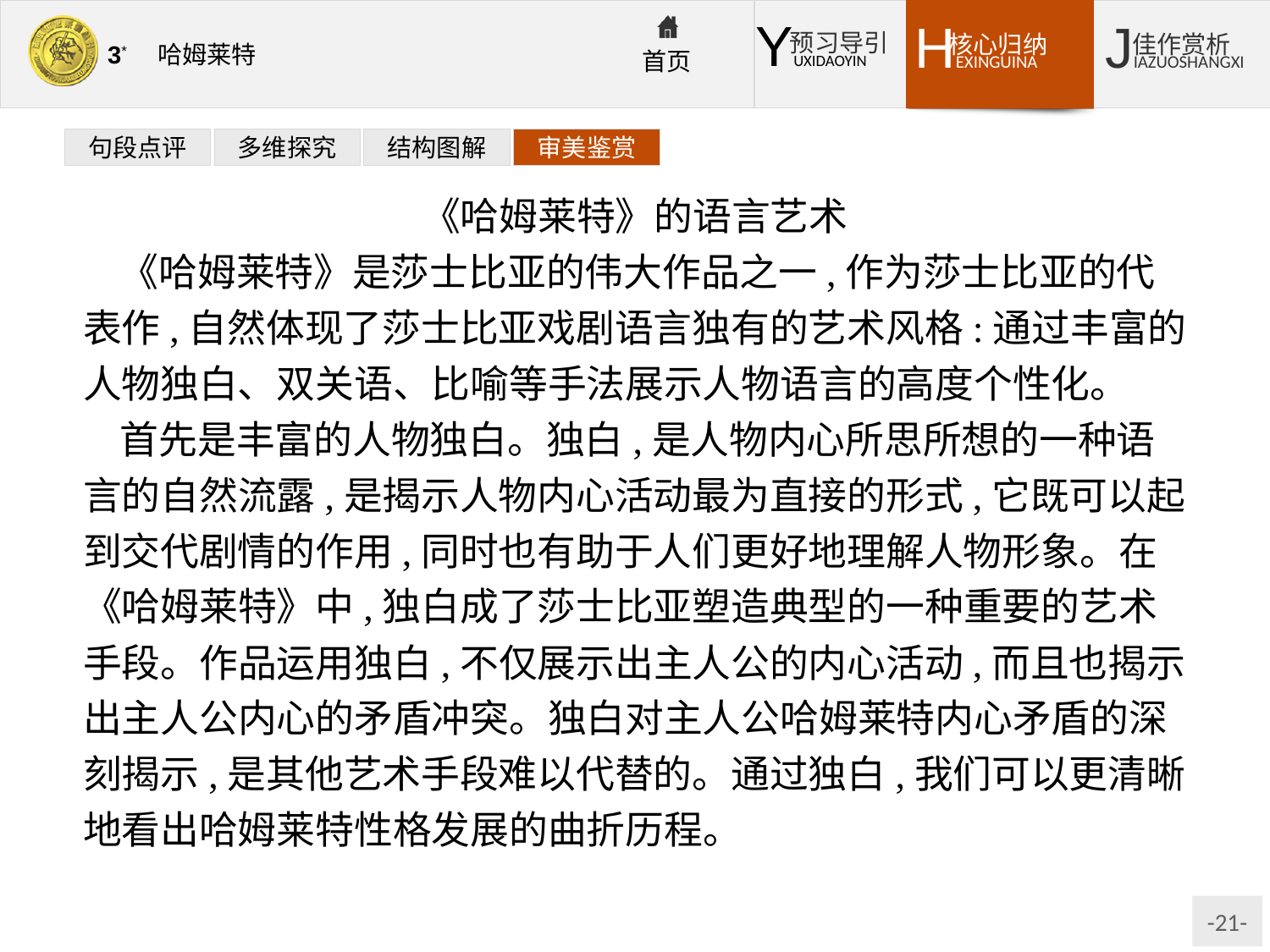

句段点评
多维探究
结构图解
审美鉴赏
《哈姆莱特》的语言艺术
《哈姆莱特》是莎士比亚的伟大作品之一,作为莎士比亚的代表作,自然体现了莎士比亚戏剧语言独有的艺术风格:通过丰富的人物独白、双关语、比喻等手法展示人物语言的高度个性化。
首先是丰富的人物独白。独白,是人物内心所思所想的一种语言的自然流露,是揭示人物内心活动最为直接的形式,它既可以起到交代剧情的作用,同时也有助于人们更好地理解人物形象。在《哈姆莱特》中,独白成了莎士比亚塑造典型的一种重要的艺术手段。作品运用独白,不仅展示出主人公的内心活动,而且也揭示出主人公内心的矛盾冲突。独白对主人公哈姆莱特内心矛盾的深刻揭示,是其他艺术手段难以代替的。通过独白,我们可以更清晰地看出哈姆莱特性格发展的曲折历程。